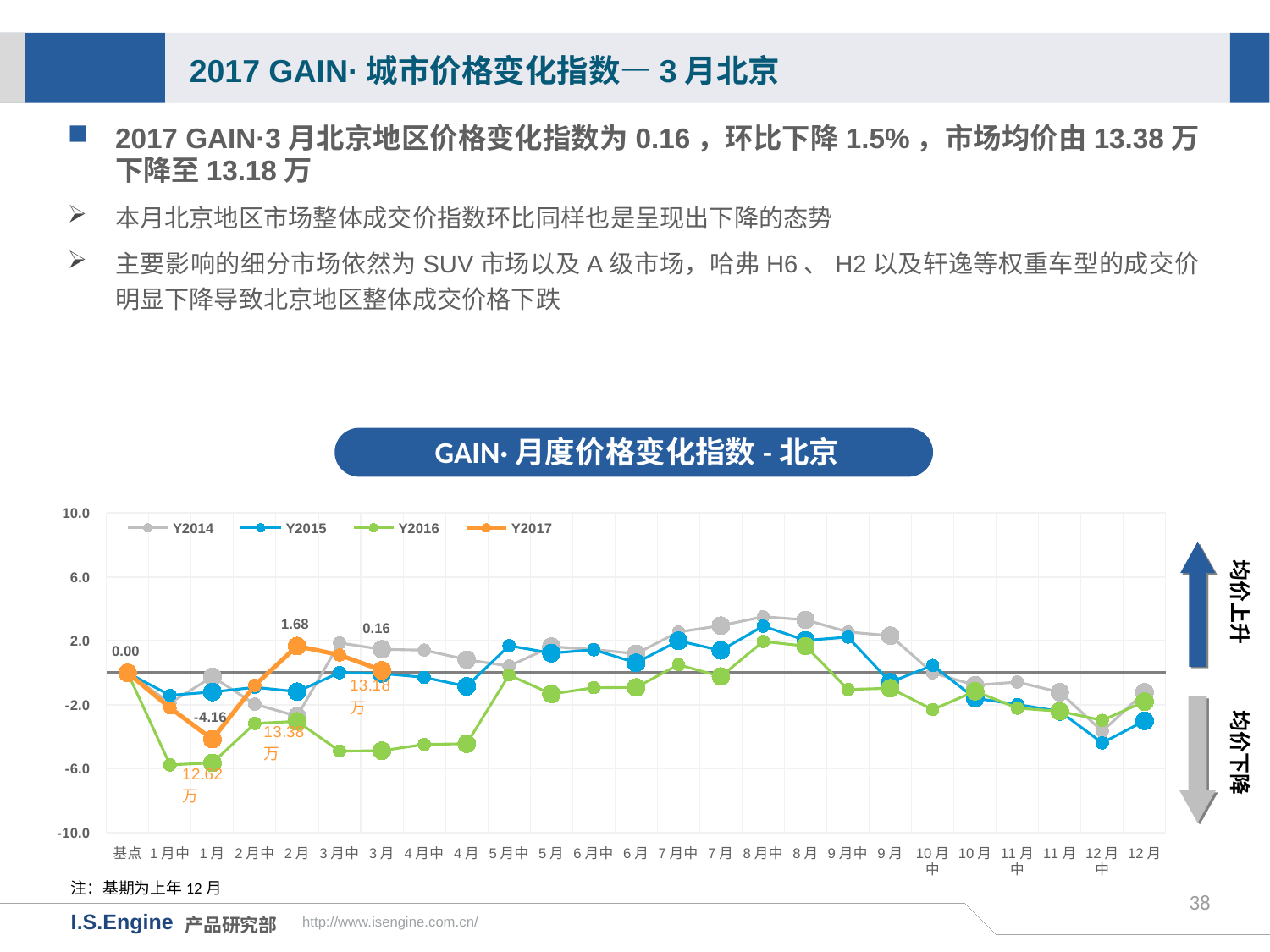

2017 GAIN·城市价格变化指数—3月北京
2017 GAIN·3月北京地区价格变化指数为0.16，环比下降1.5%，市场均价由13.38万下降至13.18万
本月北京地区市场整体成交价指数环比同样也是呈现出下降的态势
主要影响的细分市场依然为SUV市场以及A级市场，哈弗H6、H2以及轩逸等权重车型的成交价明显下降导致北京地区整体成交价格下跌

GAIN·月度价格变化指数-北京

[unsupported chart]

均价上升

均价下降

注：基期为上年12月
38